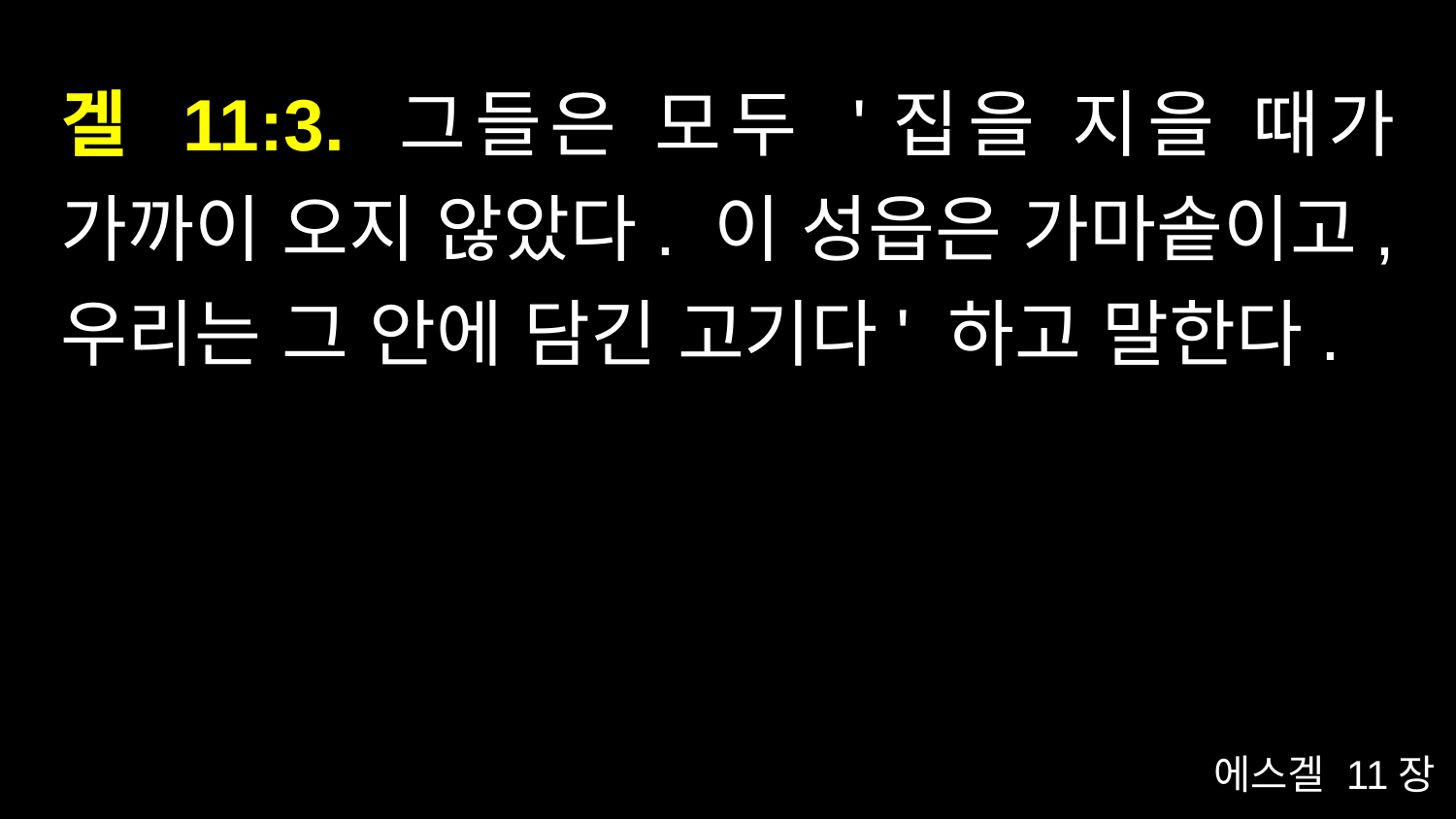

# 겔 11:3. 그들은 모두 '집을 지을 때가 가까이 오지 않았다. 이 성읍은 가마솥이고, 우리는 그 안에 담긴 고기다' 하고 말한다.
에스겔 11장